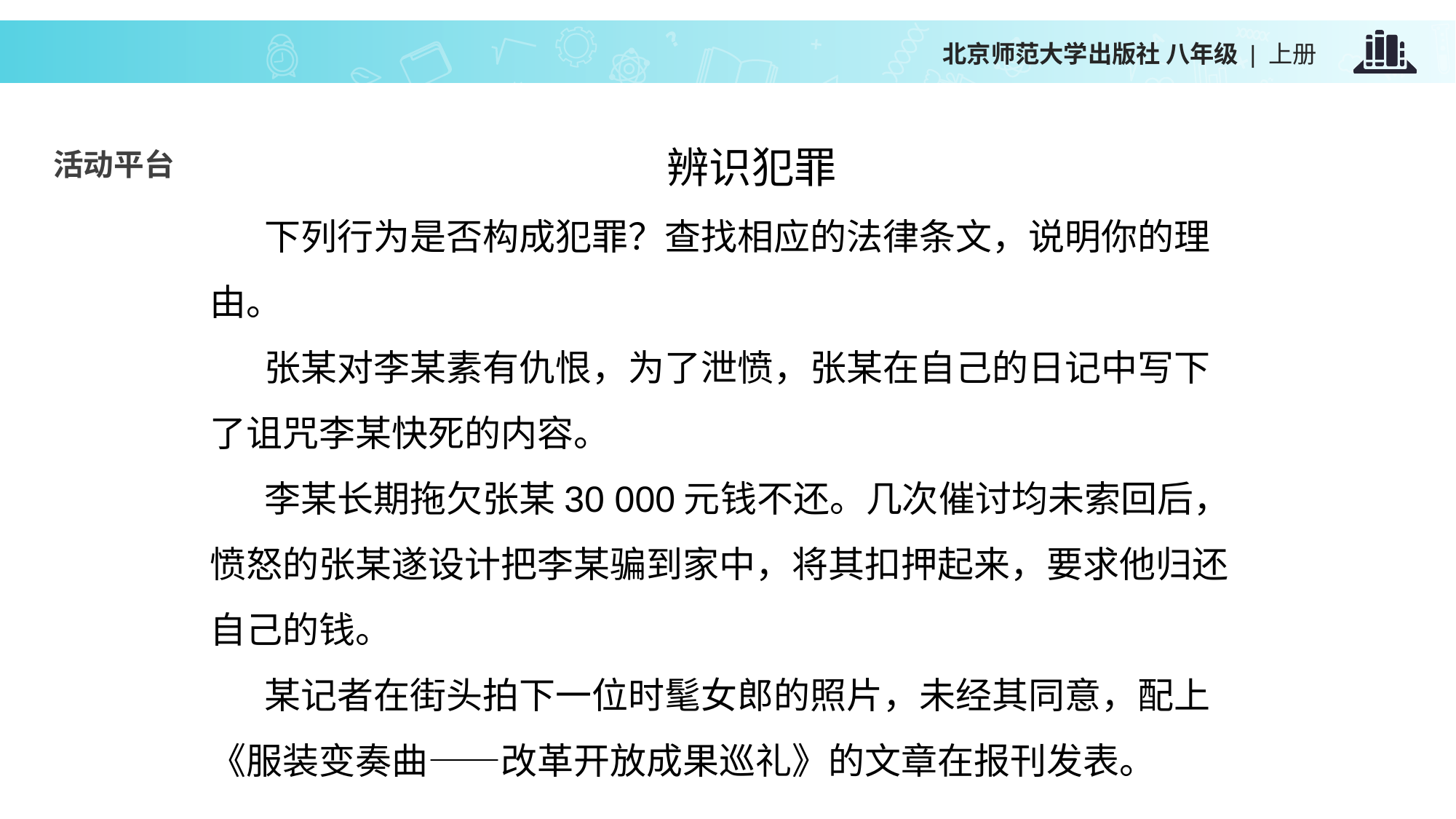

辨识犯罪
下列行为是否构成犯罪？查找相应的法律条文，说明你的理由。
张某对李某素有仇恨，为了泄愤，张某在自己的日记中写下了诅咒李某快死的内容。
李某长期拖欠张某30 000元钱不还。几次催讨均未索回后，愤怒的张某遂设计把李某骗到家中，将其扣押起来，要求他归还自己的钱。
某记者在街头拍下一位时髦女郎的照片，未经其同意，配上《服装变奏曲——改革开放成果巡礼》的文章在报刊发表。
活动平台